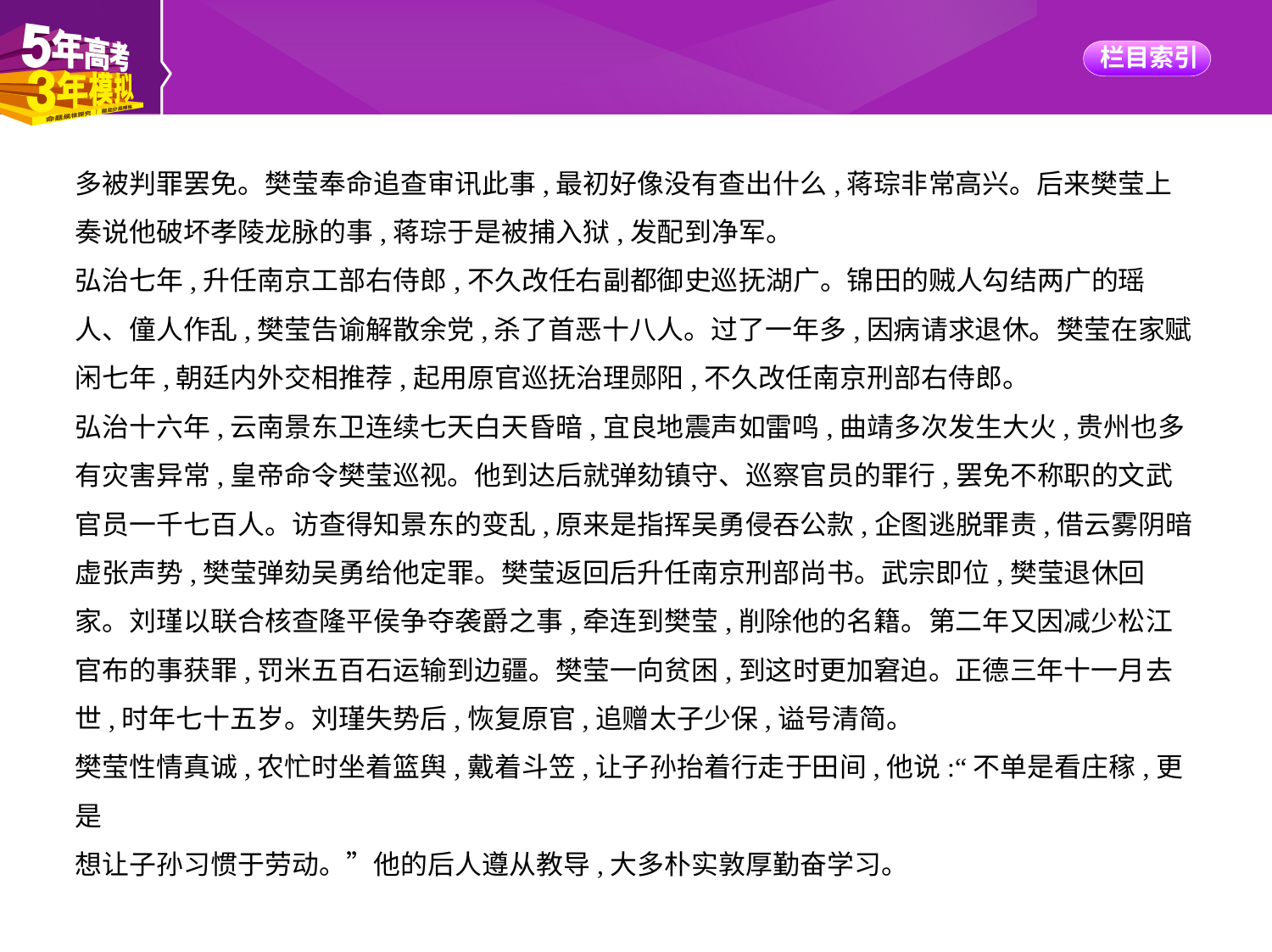

多被判罪罢免。樊莹奉命追查审讯此事,最初好像没有查出什么,蒋琮非常高兴。后来樊莹上
奏说他破坏孝陵龙脉的事,蒋琮于是被捕入狱,发配到净军。
弘治七年,升任南京工部右侍郎,不久改任右副都御史巡抚湖广。锦田的贼人勾结两广的瑶
人、僮人作乱,樊莹告谕解散余党,杀了首恶十八人。过了一年多,因病请求退休。樊莹在家赋
闲七年,朝廷内外交相推荐,起用原官巡抚治理郧阳,不久改任南京刑部右侍郎。
弘治十六年,云南景东卫连续七天白天昏暗,宜良地震声如雷鸣,曲靖多次发生大火,贵州也多
有灾害异常,皇帝命令樊莹巡视。他到达后就弹劾镇守、巡察官员的罪行,罢免不称职的文武
官员一千七百人。访查得知景东的变乱,原来是指挥吴勇侵吞公款,企图逃脱罪责,借云雾阴暗
虚张声势,樊莹弹劾吴勇给他定罪。樊莹返回后升任南京刑部尚书。武宗即位,樊莹退休回
家。刘瑾以联合核查隆平侯争夺袭爵之事,牵连到樊莹,削除他的名籍。第二年又因减少松江
官布的事获罪,罚米五百石运输到边疆。樊莹一向贫困,到这时更加窘迫。正德三年十一月去
世,时年七十五岁。刘瑾失势后,恢复原官,追赠太子少保,谥号清简。
樊莹性情真诚,农忙时坐着篮舆,戴着斗笠,让子孙抬着行走于田间,他说:“不单是看庄稼,更是
想让子孙习惯于劳动。”他的后人遵从教导,大多朴实敦厚勤奋学习。